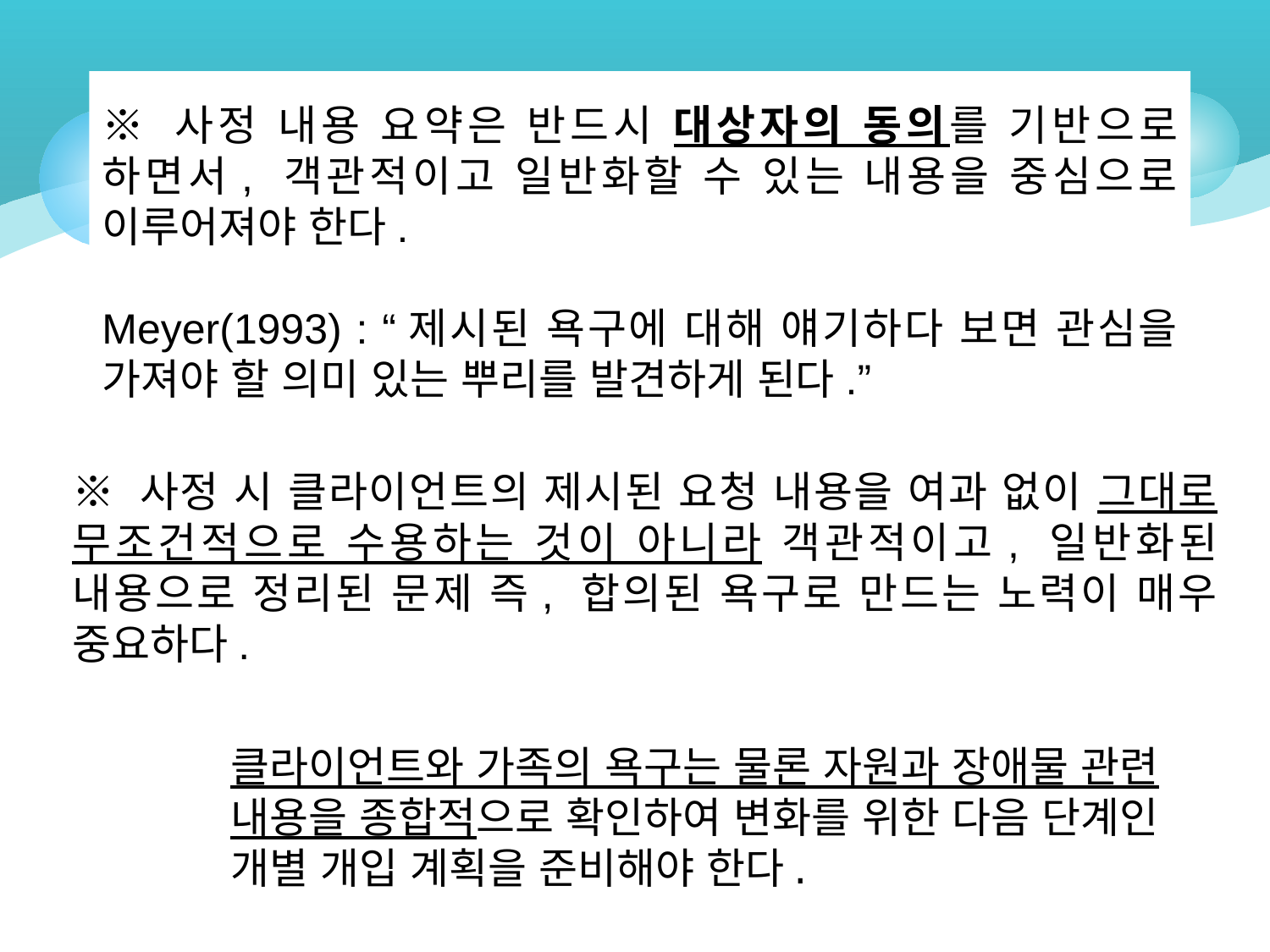

※ 사정 내용 요약은 반드시 대상자의 동의를 기반으로 하면서, 객관적이고 일반화할 수 있는 내용을 중심으로 이루어져야 한다.

Meyer(1993) : “제시된 욕구에 대해 얘기하다 보면 관심을 가져야 할 의미 있는 뿌리를 발견하게 된다.”

※ 사정 시 클라이언트의 제시된 요청 내용을 여과 없이 그대로 무조건적으로 수용하는 것이 아니라 객관적이고, 일반화된 내용으로 정리된 문제 즉, 합의된 욕구로 만드는 노력이 매우 중요하다.

클라이언트와 가족의 욕구는 물론 자원과 장애물 관련 내용을 종합적으로 확인하여 변화를 위한 다음 단계인 개별 개입 계획을 준비해야 한다.